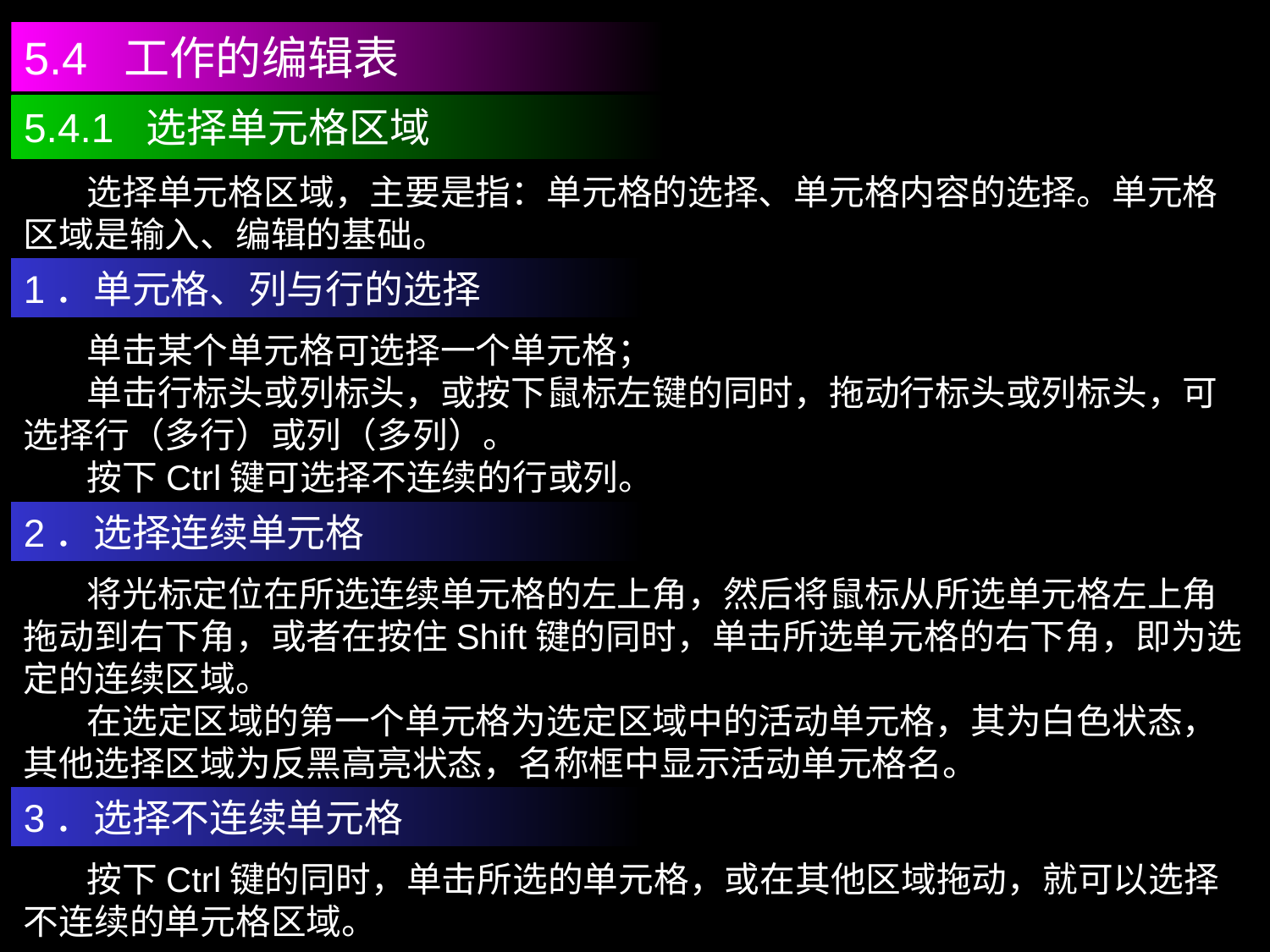

5.4  工作的编辑表
5.4.1  选择单元格区域
       选择单元格区域，主要是指：单元格的选择、单元格内容的选择。单元格区域是输入、编辑的基础。
1．单元格、列与行的选择
       单击某个单元格可选择一个单元格；
       单击行标头或列标头，或按下鼠标左键的同时，拖动行标头或列标头，可选择行（多行）或列（多列）。
       按下Ctrl键可选择不连续的行或列。
2．选择连续单元格
       将光标定位在所选连续单元格的左上角，然后将鼠标从所选单元格左上角拖动到右下角，或者在按住Shift键的同时，单击所选单元格的右下角，即为选定的连续区域。
       在选定区域的第一个单元格为选定区域中的活动单元格，其为白色状态，其他选择区域为反黑高亮状态，名称框中显示活动单元格名。
3．选择不连续单元格
       按下Ctrl键的同时，单击所选的单元格，或在其他区域拖动，就可以选择不连续的单元格区域。